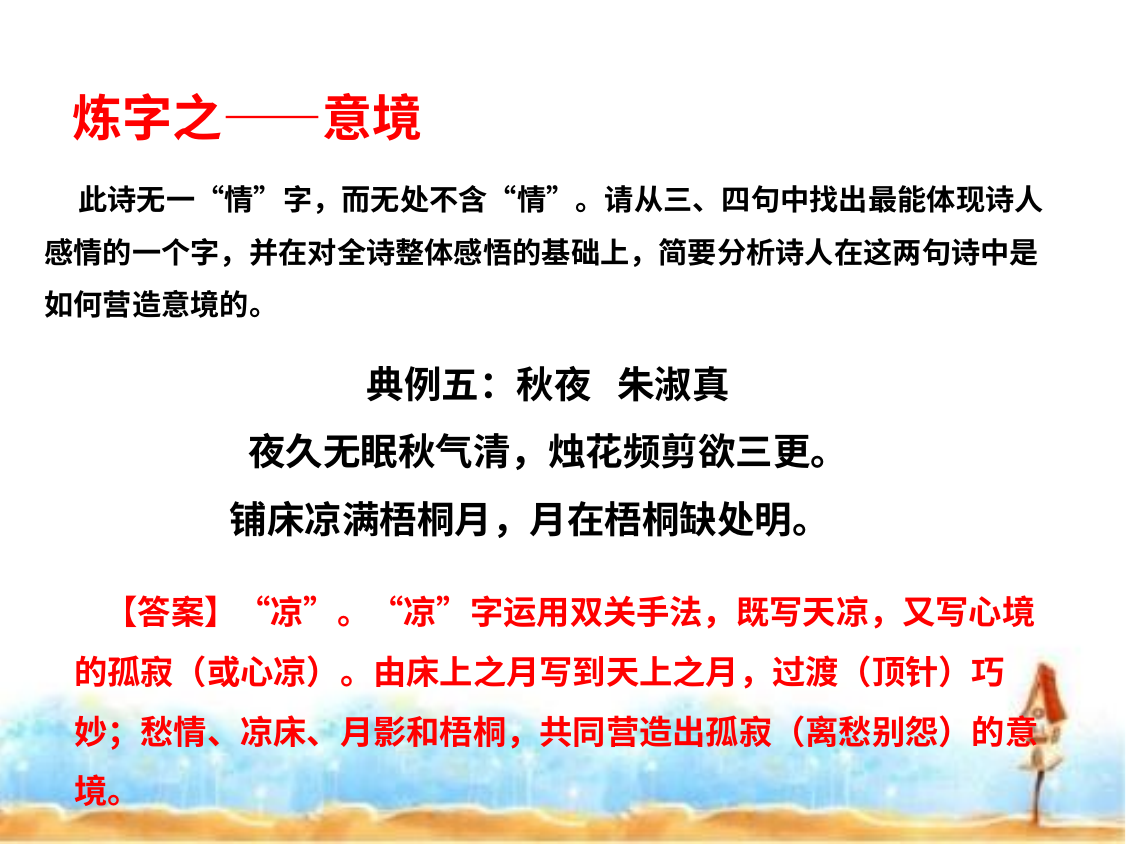

炼字之——意境
    此诗无一“情”字，而无处不含“情”。请从三、四句中找出最能体现诗人感情的一个字，并在对全诗整体感悟的基础上，简要分析诗人在这两句诗中是如何营造意境的。
典例五：秋夜   朱淑真
夜久无眠秋气清，烛花频剪欲三更。
铺床凉满梧桐月，月在梧桐缺处明。
   【答案】“凉”。“凉”字运用双关手法，既写天凉，又写心境的孤寂（或心凉）。由床上之月写到天上之月，过渡（顶针）巧妙；愁情、凉床、月影和梧桐，共同营造出孤寂（离愁别怨）的意境。